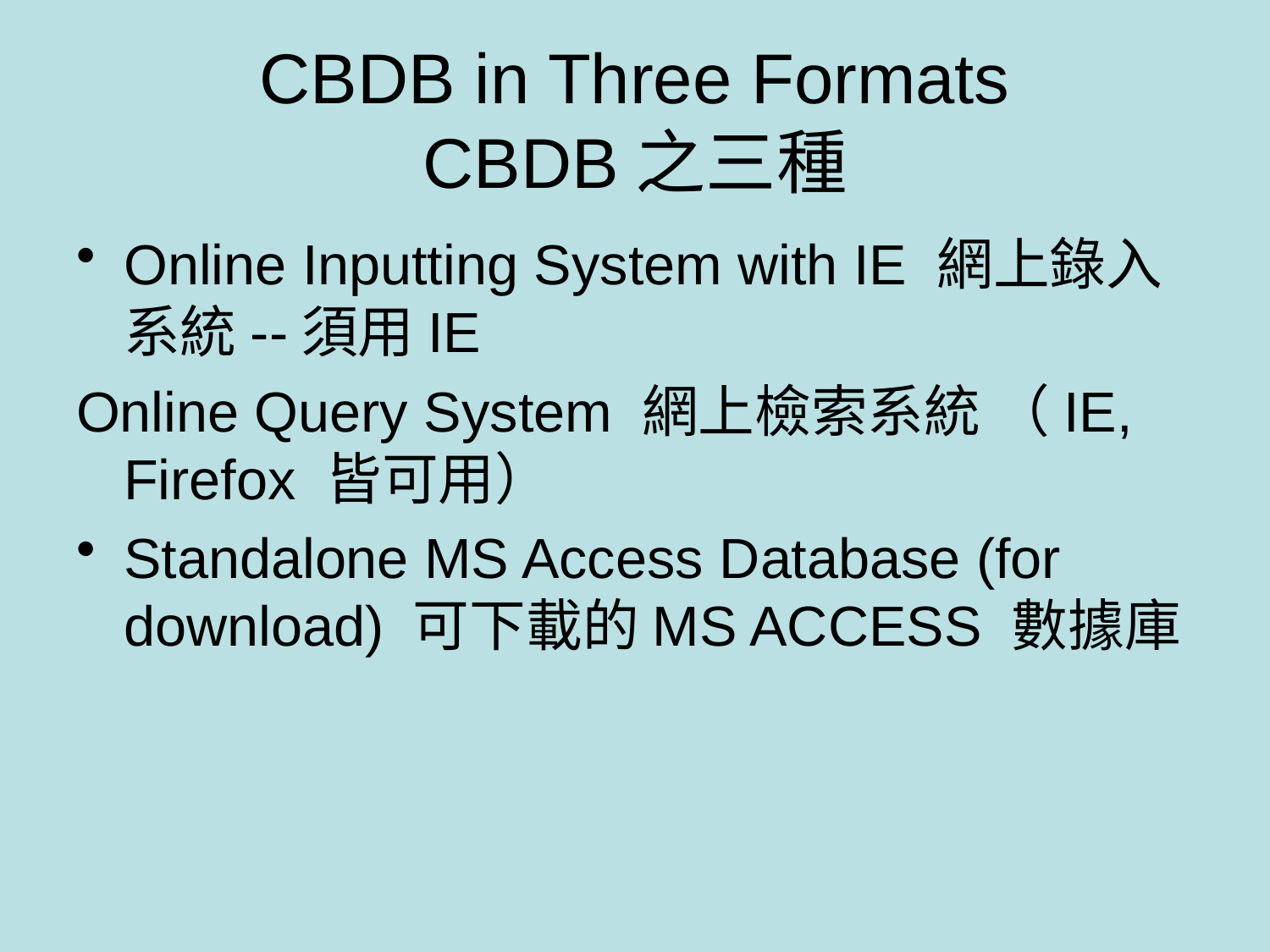

# CBDB in Three Formats CBDB之三種
Online Inputting System with IE 網上錄入系統--須用IE
Online Query System 網上檢索系統 （IE, Firefox 皆可用）
Standalone MS Access Database (for download) 可下載的MS ACCESS 數據庫